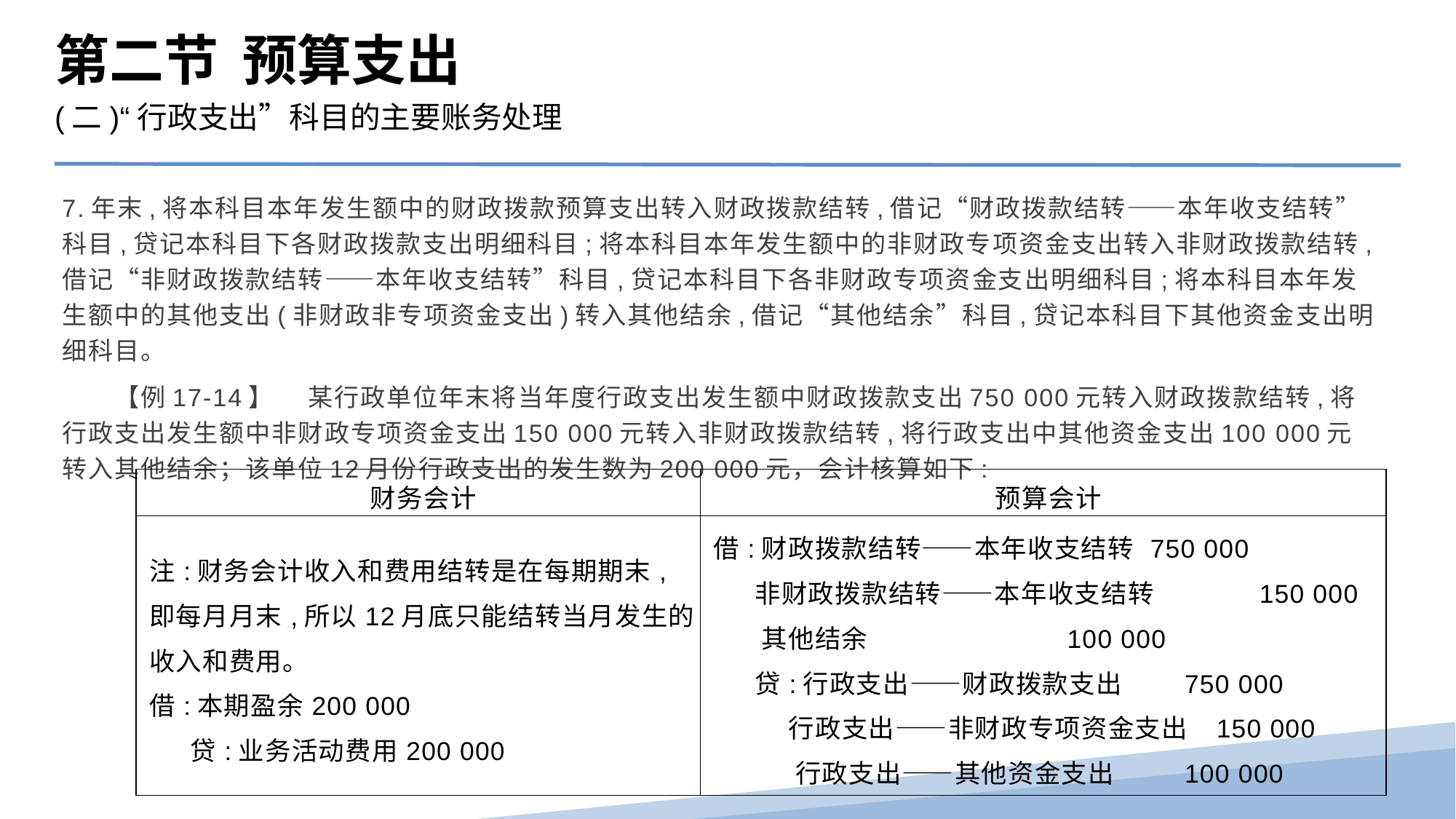

第二节  预算支出
(二)“行政支出”科目的主要账务处理
7.年末,将本科目本年发生额中的财政拨款预算支出转入财政拨款结转,借记“财政拨款结转——本年收支结转”科目,贷记本科目下各财政拨款支出明细科目;将本科目本年发生额中的非财政专项资金支出转入非财政拨款结转,借记“非财政拨款结转——本年收支结转”科目,贷记本科目下各非财政专项资金支出明细科目;将本科目本年发生额中的其他支出(非财政非专项资金支出)转入其他结余,借记“其他结余”科目,贷记本科目下其他资金支出明细科目。
　　【例17-14】　 某行政单位年末将当年度行政支出发生额中财政拨款支出750 000元转入财政拨款结转,将行政支出发生额中非财政专项资金支出150 000元转入非财政拨款结转,将行政支出中其他资金支出100 000元转入其他结余；该单位12月份行政支出的发生数为200 000元，会计核算如下:

| 财务会计 | 预算会计 |
| --- | --- |
| 注:财务会计收入和费用结转是在每期期末,即每月月末,所以12月底只能结转当月发生的收入和费用。 借:本期盈余200 000 贷:业务活动费用200 000 | 借:财政拨款结转——本年收支结转 750 000 非财政拨款结转——本年收支结转 150 000 其他结余 100 000 贷:行政支出——财政拨款支出 750 000 行政支出——非财政专项资金支出 150 000 行政支出——其他资金支出 100 000 |